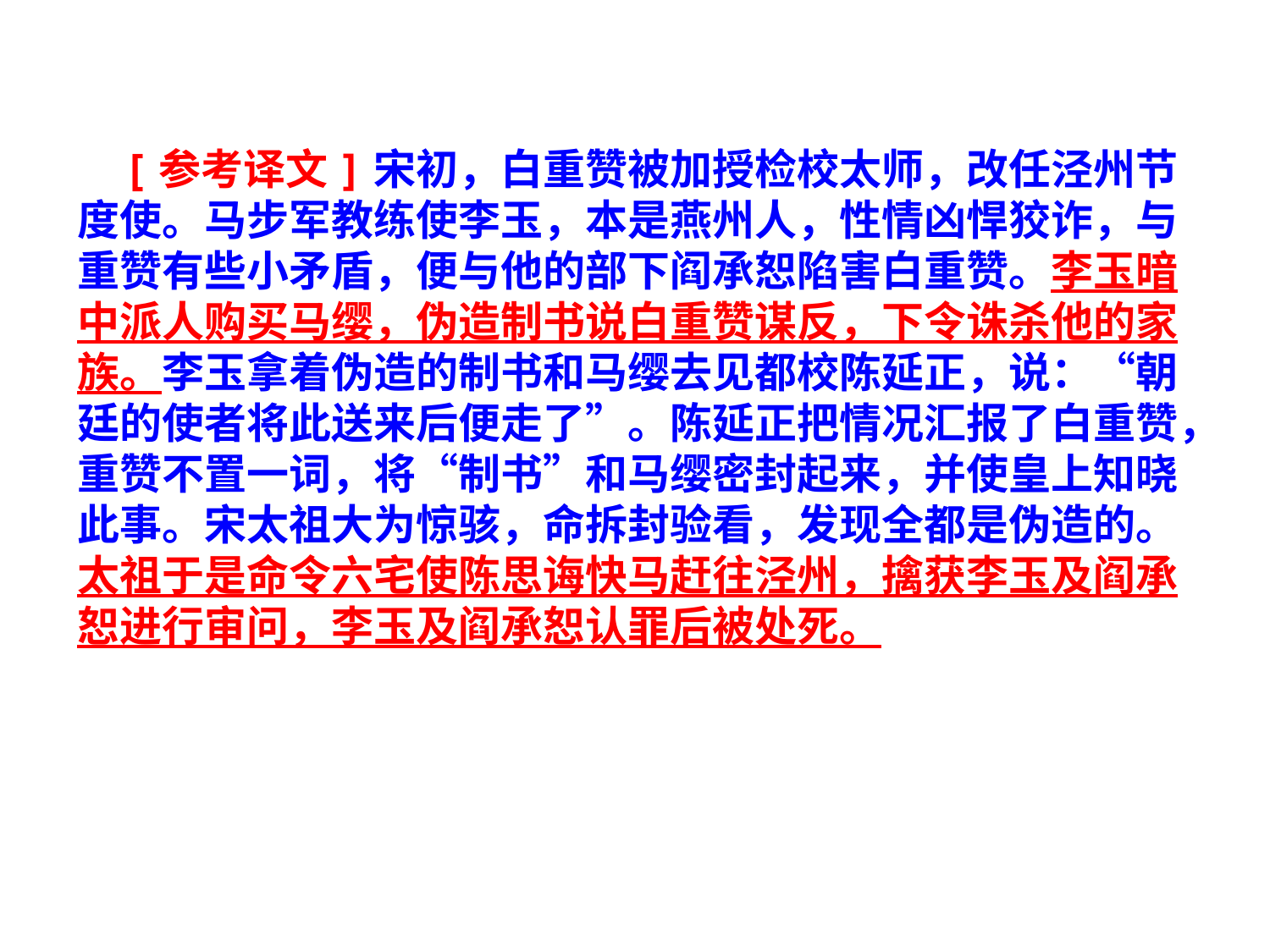

[参考译文]宋初，白重赞被加授检校太师，改任泾州节度使。马步军教练使李玉，本是燕州人，性情凶悍狡诈，与重赞有些小矛盾，便与他的部下阎承恕陷害白重赞。李玉暗中派人购买马缨，伪造制书说白重赞谋反，下令诛杀他的家族。李玉拿着伪造的制书和马缨去见都校陈延正，说：“朝廷的使者将此送来后便走了”。陈延正把情况汇报了白重赞，重赞不置一词，将“制书”和马缨密封起来，并使皇上知晓此事。宋太祖大为惊骇，命拆封验看，发现全都是伪造的。太祖于是命令六宅使陈思诲快马赶往泾州，擒获李玉及阎承恕进行审问，李玉及阎承恕认罪后被处死。